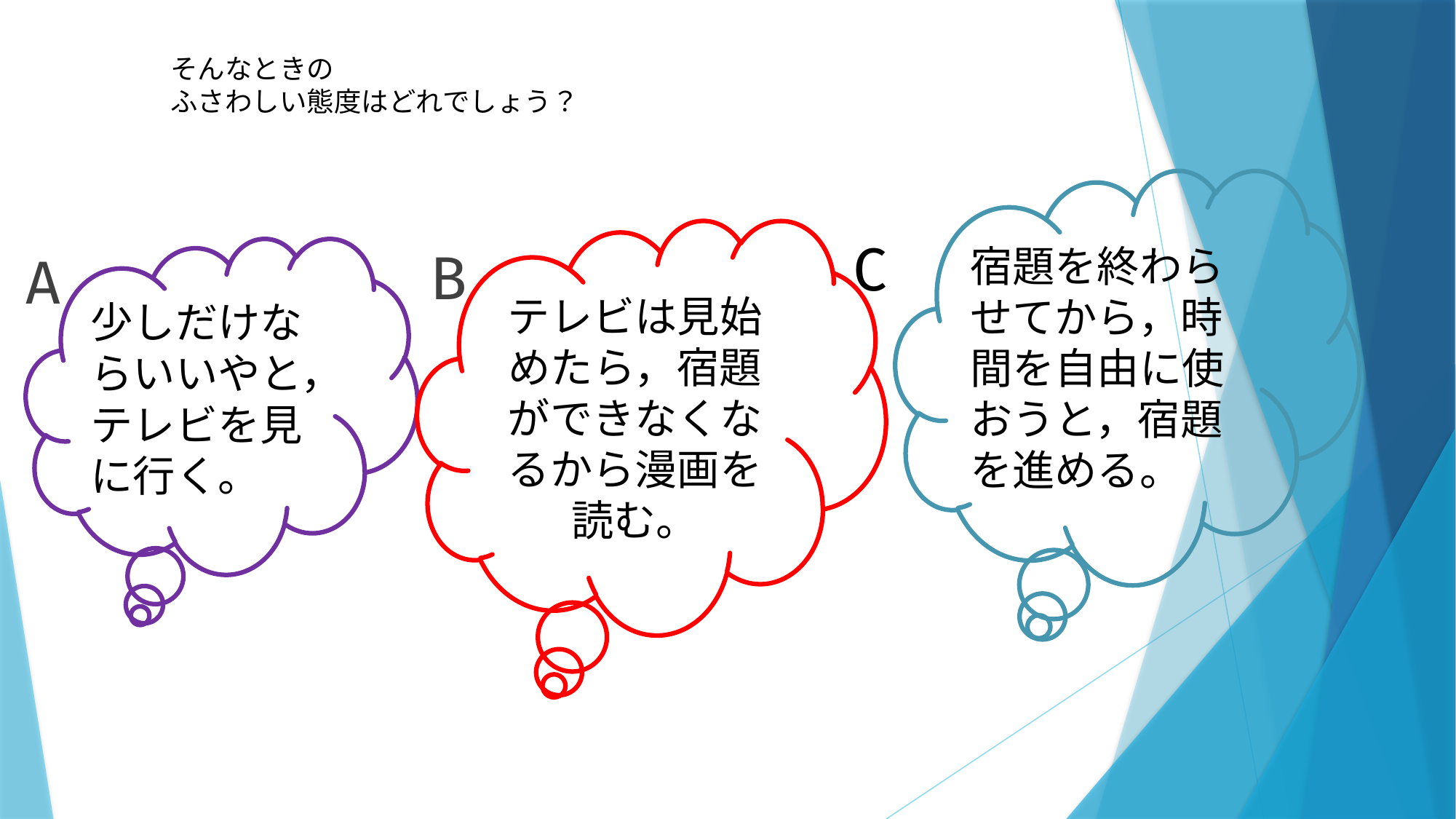

# そんなときの ふさわしい態度はどれでしょう？
宿題を終わらせてから，時間を自由に使おうと，宿題を進める。
テレビは見始めたら，宿題ができなくなるから漫画を読む。
B
C
A

少しだけならいいやと，テレビを見に行く。